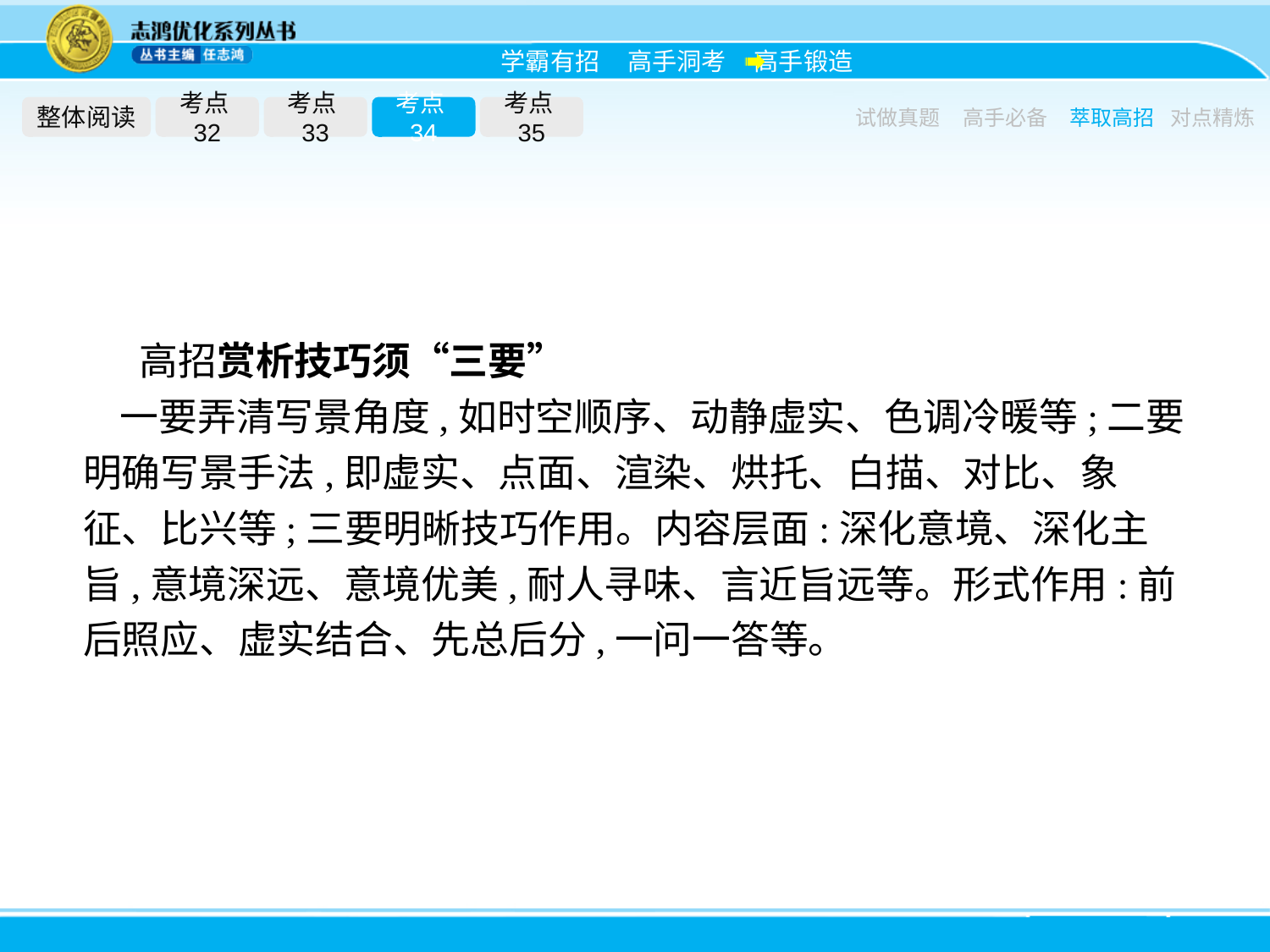

整体阅读
考点32
考点33
考点34
考点35
试做真题
高手必备
萃取高招
对点精炼
高招赏析技巧须“三要”
一要弄清写景角度,如时空顺序、动静虚实、色调冷暖等;二要明确写景手法,即虚实、点面、渲染、烘托、白描、对比、象征、比兴等;三要明晰技巧作用。内容层面:深化意境、深化主旨,意境深远、意境优美,耐人寻味、言近旨远等。形式作用:前后照应、虚实结合、先总后分,一问一答等。